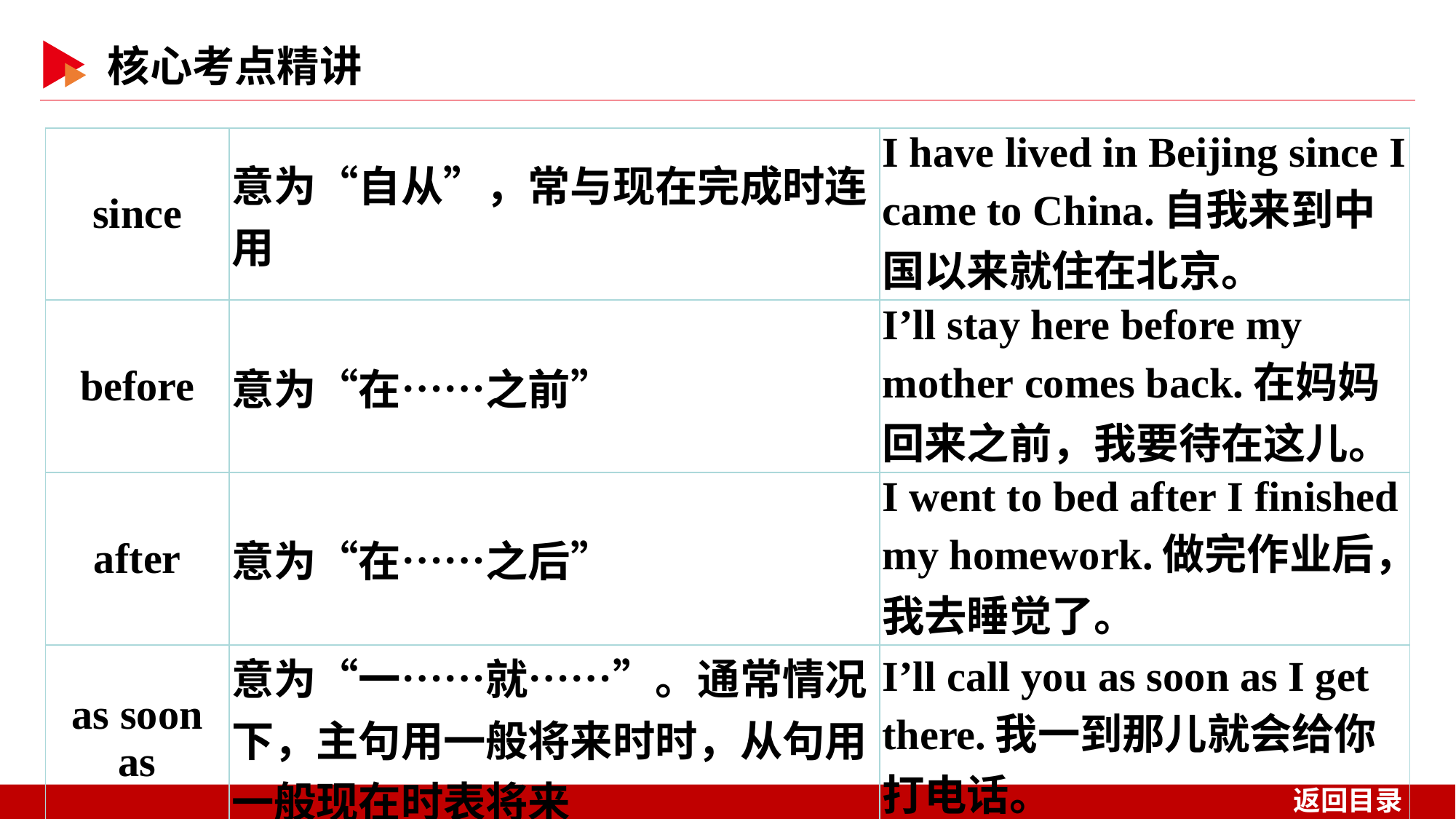

| since | 意为“自从”，常与现在完成时连用 | I have lived in Beijing since I came to China.自我来到中国以来就住在北京。 |
| --- | --- | --- |
| before | 意为“在……之前” | I’ll stay here before my mother comes back.在妈妈回来之前，我要待在这儿。 |
| after | 意为“在……之后” | I went to bed after I finished my homework.做完作业后，我去睡觉了。 |
| as soon as | 意为“一……就……”。通常情况下，主句用一般将来时时，从句用一般现在时表将来 | I’ll call you as soon as I get there.我一到那儿就会给你打电话。 |